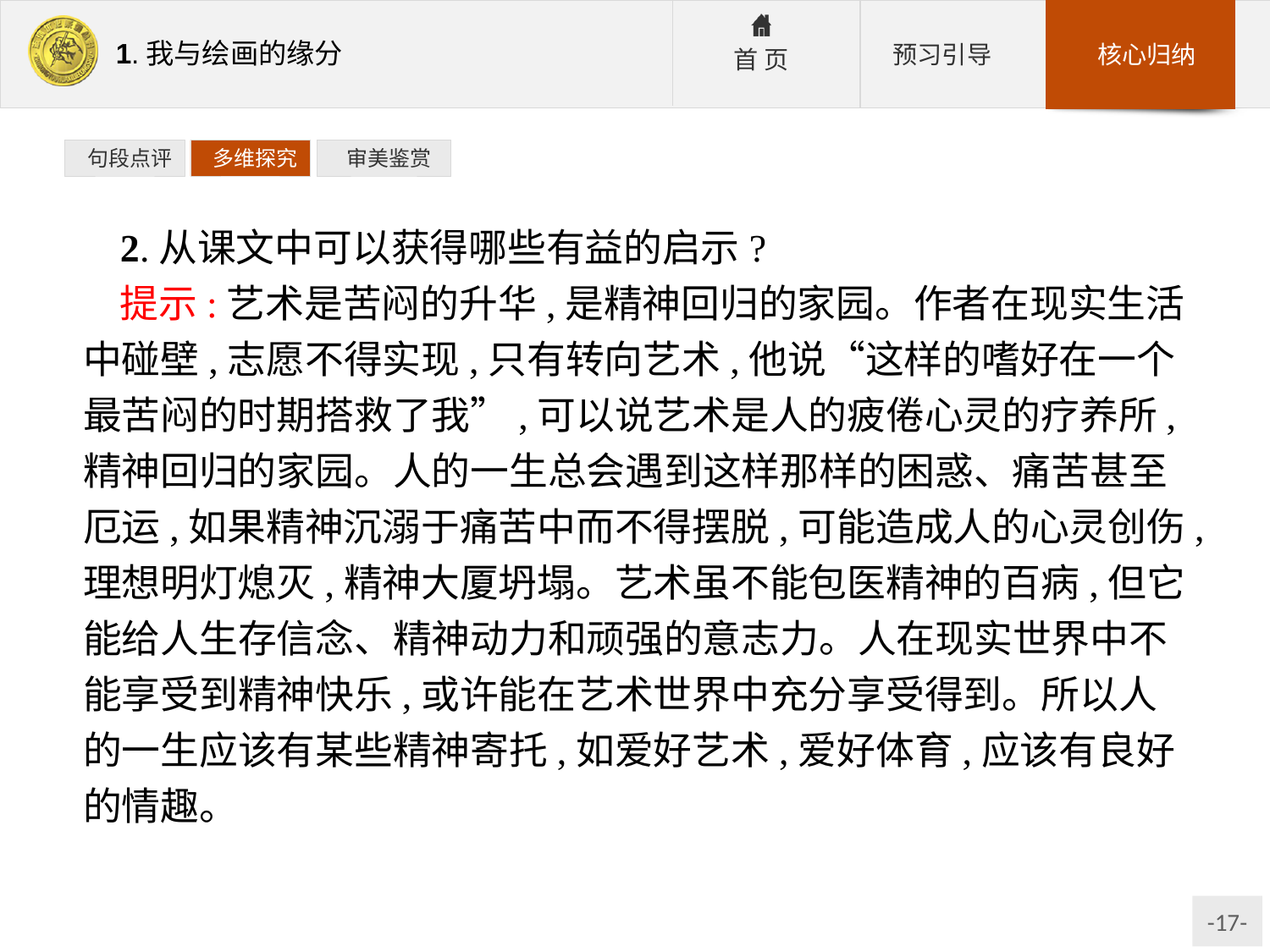

句段点评
 多维探究
 审美鉴赏
2.从课文中可以获得哪些有益的启示?
提示:艺术是苦闷的升华,是精神回归的家园。作者在现实生活中碰壁,志愿不得实现,只有转向艺术,他说“这样的嗜好在一个最苦闷的时期搭救了我”,可以说艺术是人的疲倦心灵的疗养所,精神回归的家园。人的一生总会遇到这样那样的困惑、痛苦甚至厄运,如果精神沉溺于痛苦中而不得摆脱,可能造成人的心灵创伤,理想明灯熄灭,精神大厦坍塌。艺术虽不能包医精神的百病,但它能给人生存信念、精神动力和顽强的意志力。人在现实世界中不能享受到精神快乐,或许能在艺术世界中充分享受得到。所以人的一生应该有某些精神寄托,如爱好艺术,爱好体育,应该有良好的情趣。